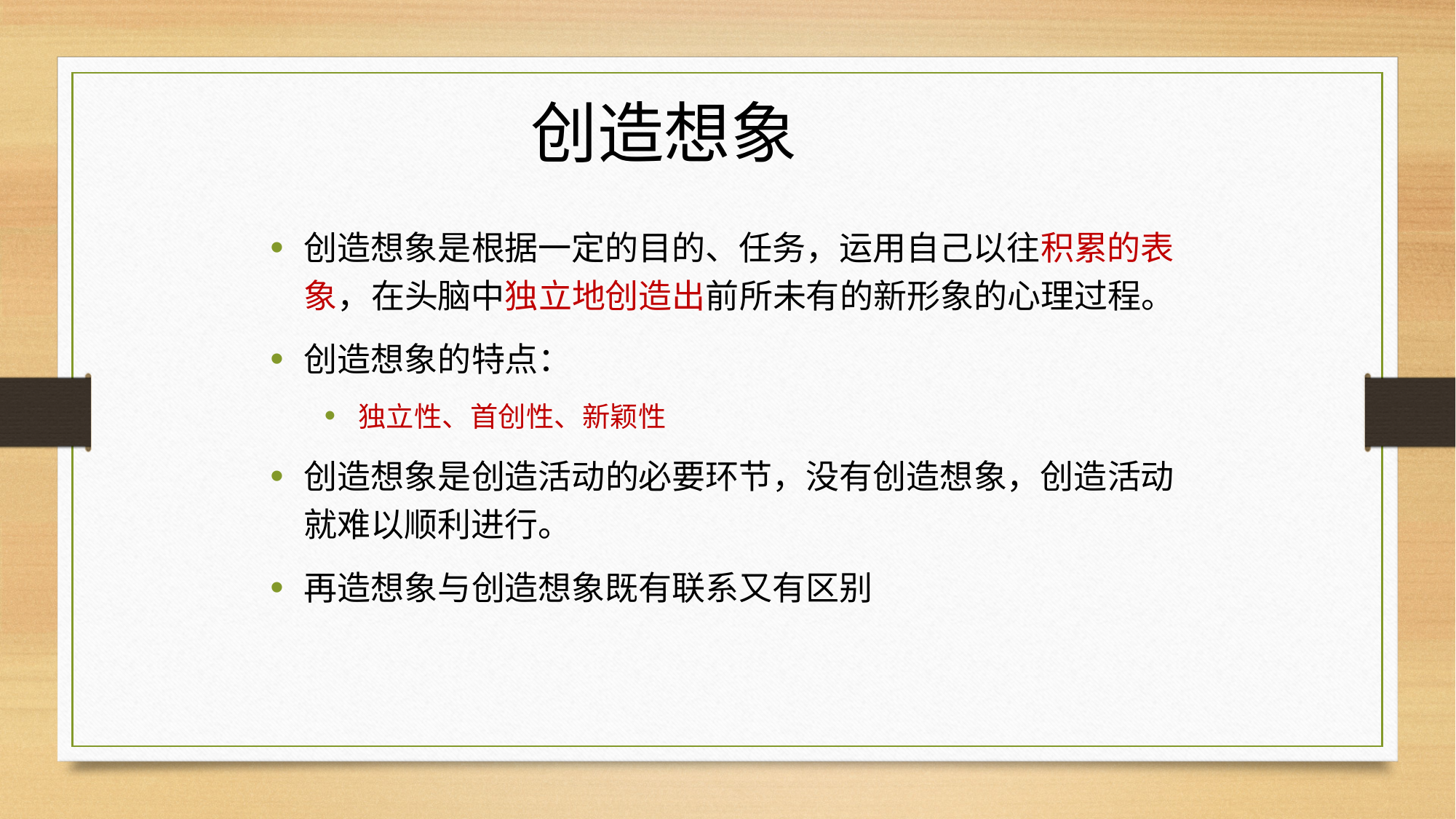

创造想象
创造想象是根据一定的目的、任务，运用自己以往积累的表象，在头脑中独立地创造出前所未有的新形象的心理过程。
创造想象的特点：
独立性、首创性、新颖性
创造想象是创造活动的必要环节，没有创造想象，创造活动就难以顺利进行。
再造想象与创造想象既有联系又有区别